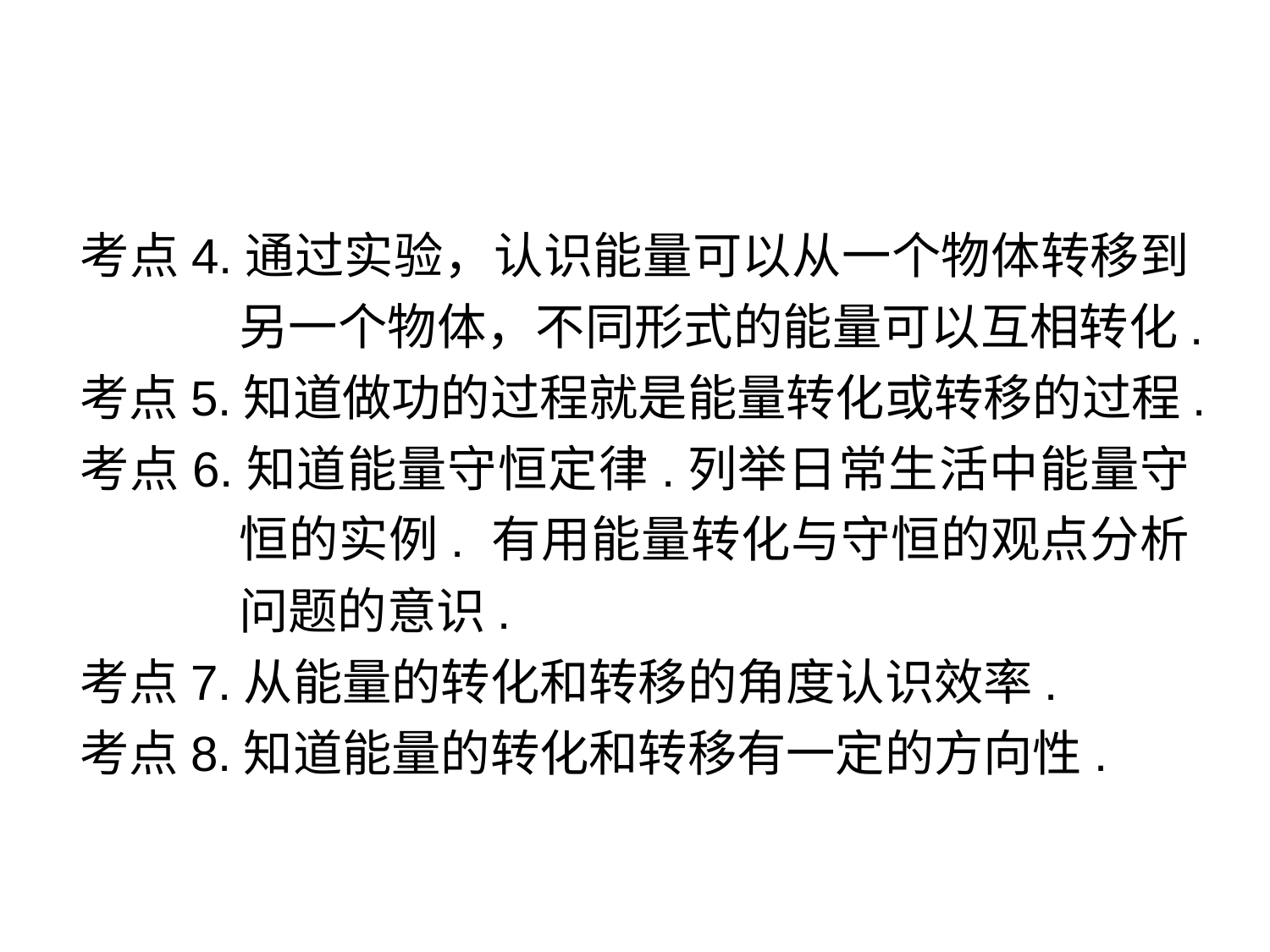

考点4.通过实验，认识能量可以从一个物体转移到另一个物体，不同形式的能量可以互相转化.
考点5.知道做功的过程就是能量转化或转移的过程.
考点6.知道能量守恒定律.列举日常生活中能量守恒的实例. 有用能量转化与守恒的观点分析问题的意识.
考点7.从能量的转化和转移的角度认识效率.
考点8.知道能量的转化和转移有一定的方向性.